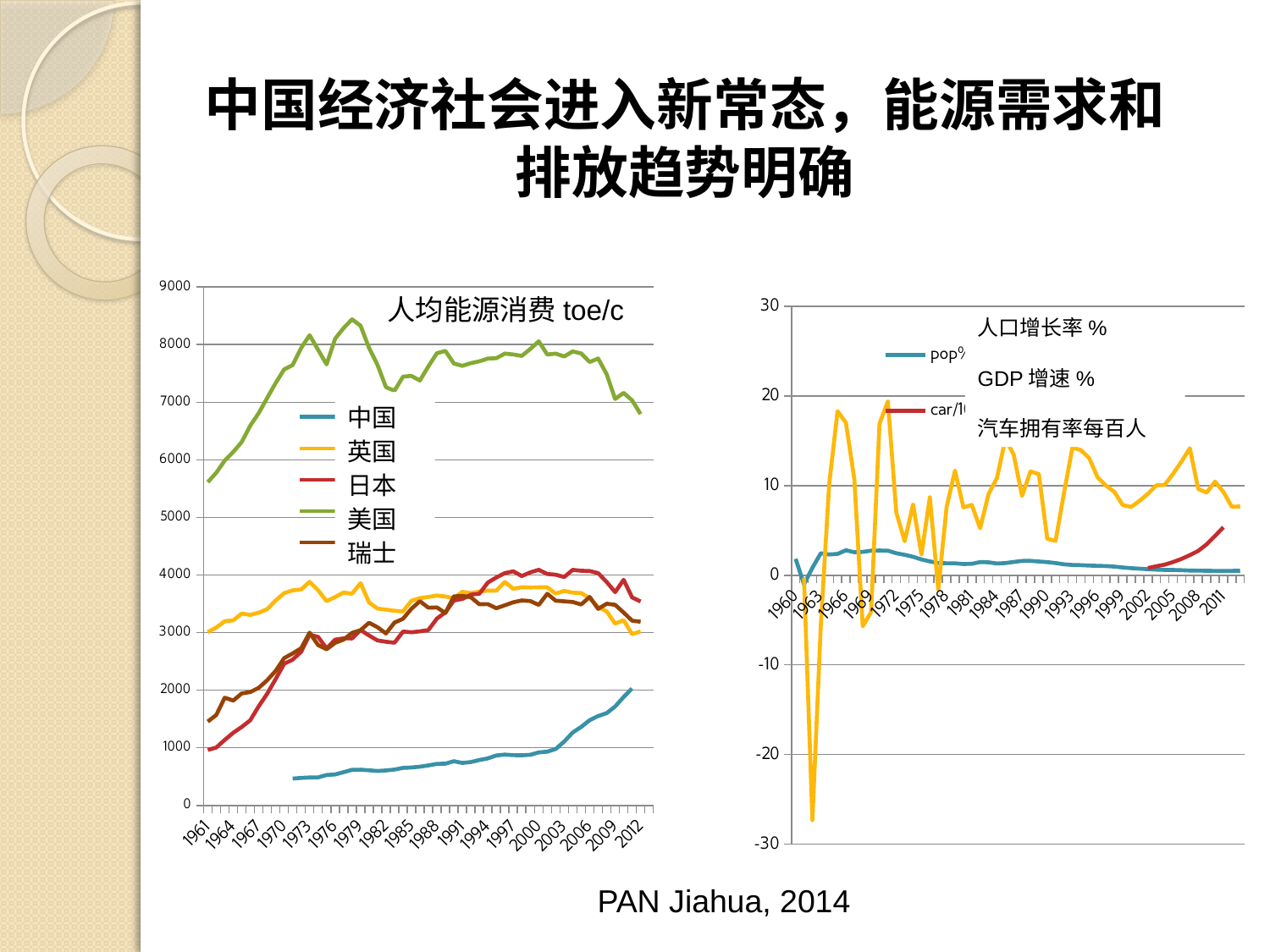

# 中国经济社会进入新常态，能源需求和排放趋势明确

### Chart

| Category | China | UK | Japan | US | Swiss |
|---|---|---|---|---|---|
| 1961 | None | 3006.6841856060587 | 962.9071126886654 | 5612.052746187905 | 1454.7551163039764 |
| 1962 | None | 3087.379117370906 | 1003.7522539444024 | 5774.613108321093 | 1568.9110600190354 |
| 1963 | None | 3196.8311835974027 | 1136.4848675783994 | 5986.794908107079 | 1869.5874976972373 |
| 1964 | None | 3212.5345555555623 | 1260.4745466440409 | 6136.960768986236 | 1819.4353374923219 |
| 1965 | None | 3329.410162830143 | 1361.5872394648222 | 6307.897490002728 | 1943.60051580542 |
| 1966 | None | 3306.7816134020145 | 1476.9974947389508 | 6591.3379833129775 | 1966.6921369746026 |
| 1967 | None | 3345.553494856551 | 1720.5497443534348 | 6809.858040782639 | 2040.8279002000238 |
| 1968 | None | 3406.14449473571 | 1938.4568330018503 | 7073.473827389302 | 2172.6038834394635 |
| 1969 | None | 3557.1292753204943 | 2193.610126778593 | 7332.366400726281 | 2334.444030339025 |
| 1970 | None | 3684.952351865911 | 2458.357094254636 | 7569.088743343138 | 2556.658707170521 |
| 1971 | 465.5199113071495 | 3733.2829983879233 | 2531.088536098471 | 7644.52589075466 | 2637.670782127464 |
| 1972 | 477.6632518589839 | 3747.9624751709707 | 2667.0467496361534 | 7941.0058076380665 | 2727.7192173208055 |
| 1973 | 484.2497448806041 | 3880.65017434883 | 2964.208218062705 | 8163.60379219382 | 2998.0051834788856 |
| 1974 | 486.6137535402885 | 3734.8416522476136 | 2924.245710862185 | 7909.586479560836 | 2783.5145366050665 |
| 1975 | 527.9734492222245 | 3545.817133771344 | 2725.159326424871 | 7656.263579243701 | 2710.772923873795 |
| 1976 | 537.5801780409056 | 3616.9755344626965 | 2876.8008530561942 | 8100.562221661701 | 2821.0128863067757 |
| 1977 | 577.6567668834207 | 3695.383871142943 | 2899.904218227168 | 8285.570897979007 | 2877.792909414698 |
| 1978 | 617.5234347628286 | 3675.4352726283546 | 2898.338813556378 | 8438.403077476025 | 2995.0168249614994 |
| 1979 | 619.4519016929725 | 3858.975964759406 | 3044.0528437041507 | 8327.041705360913 | 3042.1791554827214 |
| 1980 | 609.7829062355092 | 3523.6488420614787 | 2950.1353462006196 | 7942.253017933753 | 3170.5754716264564 |
| 1981 | 597.5160174466865 | 3416.1996692964008 | 2864.2774377804976 | 7647.538053567851 | 3093.3232757440346 |
| 1982 | 607.133383896969 | 3398.2394247958487 | 2840.6144416584357 | 7259.0788987499 | 2984.2232631844277 |
| 1983 | 622.256452101513 | 3378.2759749693464 | 2823.857838821396 | 7199.304569874083 | 3173.307577632058 |
| 1984 | 651.3542757938881 | 3366.6877210748307 | 3017.8061624089723 | 7443.2047577652875 | 3239.369965064465 |
| 1985 | 658.0778381412697 | 3550.556877997466 | 3005.3054557198934 | 7456.586960542022 | 3412.391109311463 |
| 1986 | 671.4533797654647 | 3598.244298711338 | 3020.7239982879532 | 7375.988618807078 | 3544.5220601575243 |
| 1987 | 694.6917516500877 | 3618.7320880144293 | 3044.229451802344 | 7622.22757533359 | 3430.8555125005046 |
| 1988 | 720.541659177763 | 3643.2571433198805 | 3242.642387022583 | 7849.9676522194295 | 3436.8758328421977 |
| 1989 | 724.3700299468115 | 3626.220158340939 | 3350.6756960914922 | 7890.342335881765 | 3339.0834721446595 |
| 1990 | 766.9825314816527 | 3597.0067279343452 | 3556.2237872054525 | 7671.554039491573 | 3627.657222025581 |
| 1991 | 736.8423643094227 | 3708.1109087579207 | 3583.5746402950267 | 7631.521363264435 | 3637.334561964759 |
| 1992 | 752.6211104148605 | 3685.4860791003157 | 3658.6664063946387 | 7677.394543767605 | 3613.492609264033 |
| 1993 | 788.1222726655578 | 3712.1740830436433 | 3674.1478608595103 | 7709.835525683015 | 3491.1962861032257 |
| 1994 | 816.1760101020694 | 3729.1193606856696 | 3867.606941365695 | 7757.139758138674 | 3494.7885947471987 |
| 1995 | 866.8716418158183 | 3727.4644198636197 | 3956.1983115299067 | 7763.365148453902 | 3422.5546455906897 |
| 1996 | 881.687423103773 | 3878.057745850522 | 4032.1186059271085 | 7844.01462913058 | 3473.835700700666 |
| 1997 | 871.9385533402434 | 3759.675822574686 | 4064.482714864661 | 7828.535258584961 | 3526.105438554271 |
| 1998 | 869.5449061343785 | 3786.8604998148217 | 3981.248690768123 | 7803.654621647706 | 3557.990076232068 |
| 1999 | 878.6376839475231 | 3783.7553895570786 | 4045.4846585076984 | 7923.247229787861 | 3547.25194922558 |
| 2000 | 919.7780286620564 | 3785.5362737613814 | 4090.514991723805 | 8056.819754775925 | 3480.463653130111 |
| 2001 | 933.1261626764162 | 3785.0364463281117 | 4017.2594436448567 | 7828.28043145965 | 3673.2375231920314 |
| 2002 | 979.2495196813494 | 3677.0097812416157 | 4004.786088116433 | 7843.392546632741 | 3553.7780072982573 |
| 2003 | 1108.005537100286 | 3723.2071639724822 | 3963.7062277830837 | 7794.1725743845955 | 3542.193958006001 |
| 2004 | 1265.246005053721 | 3693.375539619202 | 4089.5763965529422 | 7881.75353302521 | 3530.6439771977603 |
| 2005 | 1362.0081382505446 | 3685.983538143262 | 4073.9480641450004 | 7846.804916701143 | 3488.018136064861 |
| 2006 | 1478.9580364906715 | 3598.5553723267712 | 4068.749389461153 | 7697.187704780878 | 3619.017351034903 |
| 2007 | 1551.4299001809748 | 3440.7087986664847 | 4032.2050234502017 | 7758.2058919944475 | 3411.4208533651367 |
| 2008 | 1601.0311371640164 | 3368.693947990839 | 3878.9060079853402 | 7487.930303095853 | 3500.843328201062 |
| 2009 | 1717.2728370115528 | 3155.0471632292692 | 3701.641139473242 | 7055.603934483789 | 3482.452160952377 |
| 2010 | 1881.3798251482951 | 3215.555656281839 | 3915.9657871455765 | 7162.352977460272 | 3348.0938883762096 |
| 2011 | 2029.362967123716 | 2973.0810602862352 | 3610.3714132480036 | 7032.464708134296 | 3206.9636790262557 |
| 2012 | None | 3020.3100721717706 | 3539.475609288317 | 6793.9626923486685 | 3188.697415148269 |
| 2013 | None | None | None | None | None |

### Chart

| Category | pop% | GDP% | car/100 |
|---|---|---|---|
| 1960 | 1.8328676812646598 | None | None |
| 1962 | -1.0155277873131854 | -0.3000000000000256 | None |
| 1962 | 0.820455548748518 | -27.30000000000001 | None |
| 1963 | 2.4576474039514467 | -5.599999999999952 | None |
| 1964 | 2.320682987068544 | 10.200000000000031 | None |
| 1965 | 2.3813681025194877 | 18.299999999999983 | None |
| 1966 | 2.7873318382169487 | 16.99999999999993 | None |
| 1967 | 2.5706976197387967 | 10.70000000000006 | None |
| 1968 | 2.610902626485284 | -5.700000000000017 | None |
| 1969 | 2.74000210569558 | -4.099999999999994 | None |
| 1970 | 2.76167556645304 | 16.90000000000002 | None |
| 1971 | 2.74691554961857 | 19.400000000000063 | None |
| 1972 | 2.4573569295228577 | 6.999999999999957 | None |
| 1973 | 2.28339536396383 | 3.799999999999997 | None |
| 1974 | 2.06595501335632 | 7.899999999999873 | None |
| 1975 | 1.7663917816248198 | 2.300000000000054 | None |
| 1976 | 1.54733797287665 | 8.700000000000045 | None |
| 1977 | 1.362779475706783 | -1.600000000000037 | None |
| 1978 | 1.3381823383408433 | 7.6000000000000885 | None |
| 1979 | 1.33392795351687 | 11.669919000000078 | None |
| 1980 | 1.2542210519398698 | 7.572854000000135 | None |
| 1981 | 1.2809523442925201 | 7.84144199999983 | None |
| 1982 | 1.47267476016581 | 5.2431100000002955 | None |
| 1983 | 1.4449496950091913 | 9.05687099999956 | None |
| 1984 | 1.3120687611377901 | 10.852978999999962 | None |
| 1985 | 1.3616991182536868 | 15.176020999999999 | None |
| 1986 | 1.48739892914903 | 13.46619300000009 | None |
| 1987 | 1.6036050865576 | 8.84637699999999 | None |
| 1988 | 1.61007108578698 | 11.583264000000142 | None |
| 1989 | 1.5331699959986198 | 11.280584000000134 | None |
| 1990 | 1.4673032108792758 | 4.063202999999788 | None |
| 1991 | 1.3644340084034898 | 3.8390249999999435 | None |
| 1992 | 1.2255362283361966 | 9.178937000000246 | None |
| 1993 | 1.14961943083465 | 14.240705999999847 | None |
| 1994 | 1.1302606321559099 | 13.964315000000118 | None |
| 1995 | 1.08650915088974 | 13.080681999999976 | None |
| 1996 | 1.0481415141216501 | 10.924979999999994 | None |
| 1997 | 1.023450024198794 | 10.008523 | None |
| 1998 | 0.959550406298153 | 9.297034000000039 | None |
| 1999 | 0.8658513929932813 | 7.833347000000003 | None |
| 2000 | 0.787956592953992 | 7.6198360000000065 | 0.676146739582387 |
| 2001 | 0.726380637838527 | 8.300317999999795 | None |
| 2002 | 0.6699995677586278 | 9.082068000000064 | 0.798251015307716 |
| 2003 | 0.622860936133587 | 10.025379000000468 | 0.998982846941941 |
| 2004 | 0.5939328151121406 | 10.085039999999431 | 1.1830424165268245 |
| 2005 | 0.5881249895569904 | 11.310035000000116 | 1.47168732549934 |
| 2006 | 0.558374367373002 | 12.676534000000172 | 1.8270016475721154 |
| 2007 | 0.5222718663922756 | 14.16239500000016 | 2.247274913972017 |
| 2008 | 0.5123869316374382 | 9.63466800000014 | 2.7141702556514815 |
| 2009 | 0.4973814008849364 | 9.214198999999748 | 3.4488672385559567 |
| 2010 | 0.482959688678361 | 10.446989000000073 | 4.3818445770928545 |
| 2011 | 0.4791504542499608 | 9.299885000000117 | 5.35991243406516 |
| 2012 | 0.487231117971201 | 7.6525529999997 | None |
| 2013 | 0.49370963351136 | 7.671191000000182 | None |
人均能源消费toe/c
人口增长率%

GDP增速%

汽车拥有率每百人
中国
英国
日本
美国
瑞士
PAN Jiahua, 2014